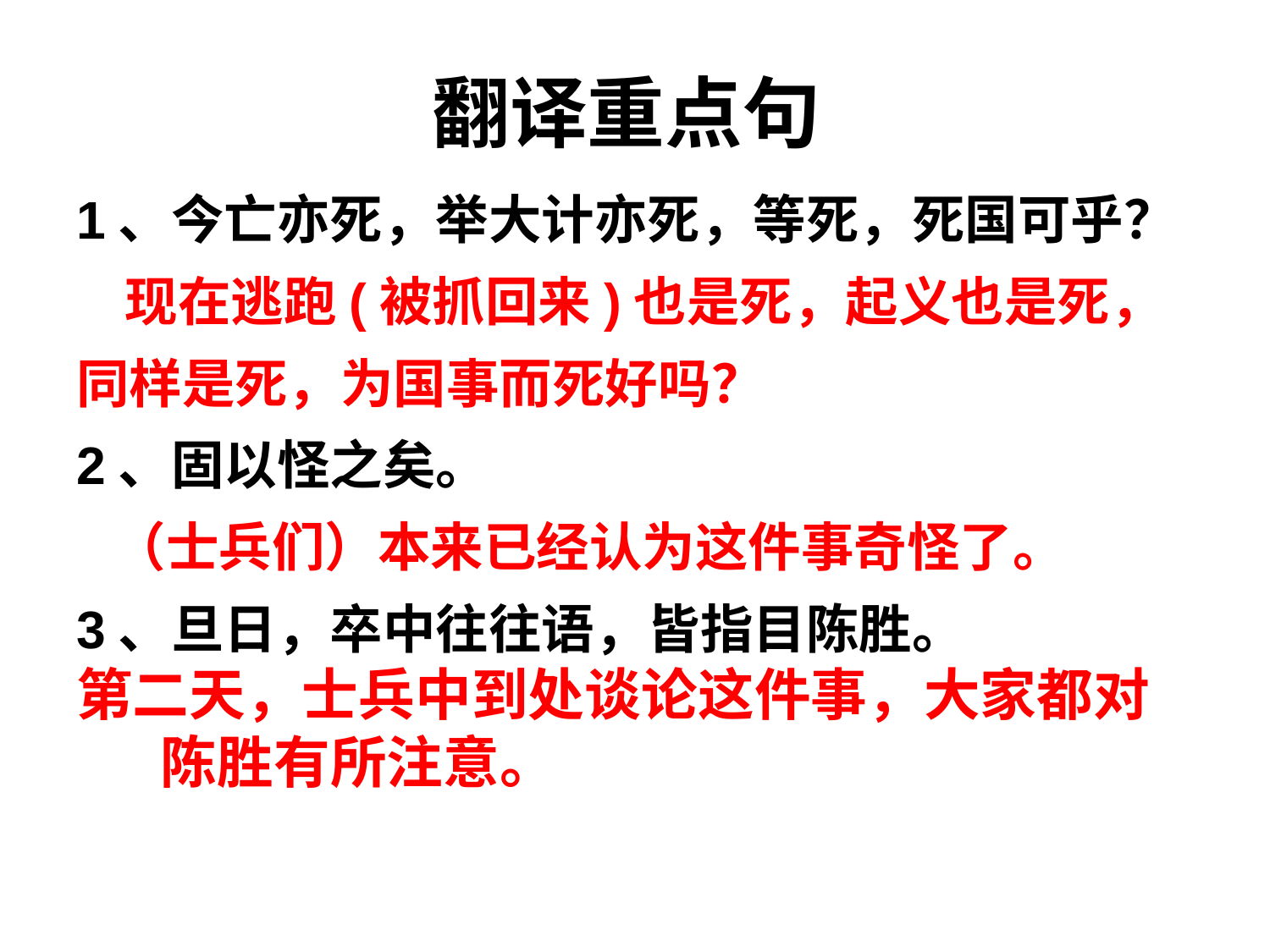

翻译重点句
1、今亡亦死，举大计亦死，等死，死国可乎？
   现在逃跑(被抓回来)也是死，起义也是死，
同样是死，为国事而死好吗？
2、固以怪之矣。
  （士兵们）本来已经认为这件事奇怪了。
3、旦日，卒中往往语，皆指目陈胜。
第二天，士兵中到处谈论这件事，大家都对陈胜有所注意。